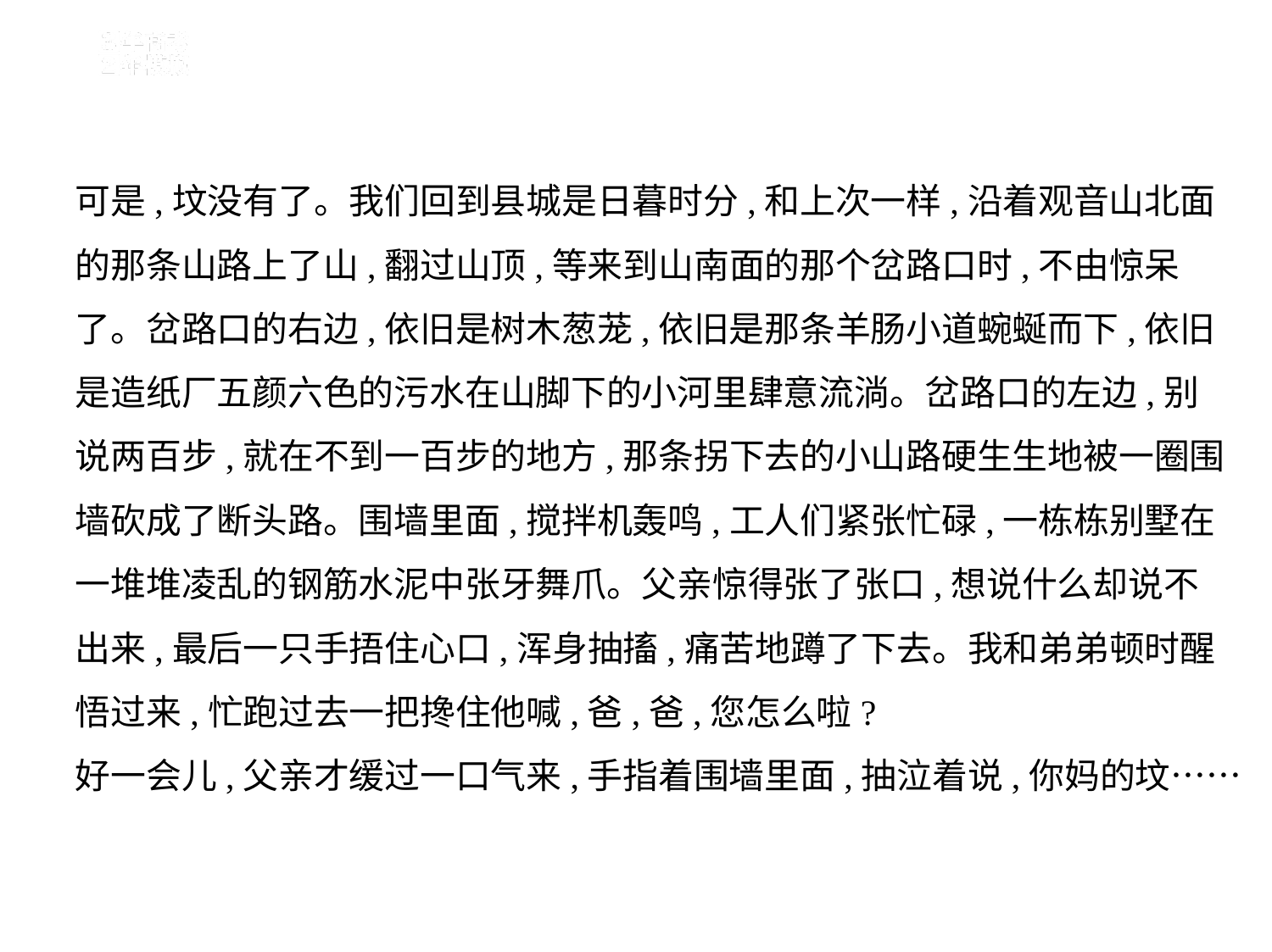

可是,坟没有了。我们回到县城是日暮时分,和上次一样,沿着观音山北面
的那条山路上了山,翻过山顶,等来到山南面的那个岔路口时,不由惊呆
了。岔路口的右边,依旧是树木葱茏,依旧是那条羊肠小道蜿蜒而下,依旧
是造纸厂五颜六色的污水在山脚下的小河里肆意流淌。岔路口的左边,别
说两百步,就在不到一百步的地方,那条拐下去的小山路硬生生地被一圈围
墙砍成了断头路。围墙里面,搅拌机轰鸣,工人们紧张忙碌,一栋栋别墅在
一堆堆凌乱的钢筋水泥中张牙舞爪。父亲惊得张了张口,想说什么却说不
出来,最后一只手捂住心口,浑身抽搐,痛苦地蹲了下去。我和弟弟顿时醒
悟过来,忙跑过去一把搀住他喊,爸,爸,您怎么啦?
好一会儿,父亲才缓过一口气来,手指着围墙里面,抽泣着说,你妈的坟……